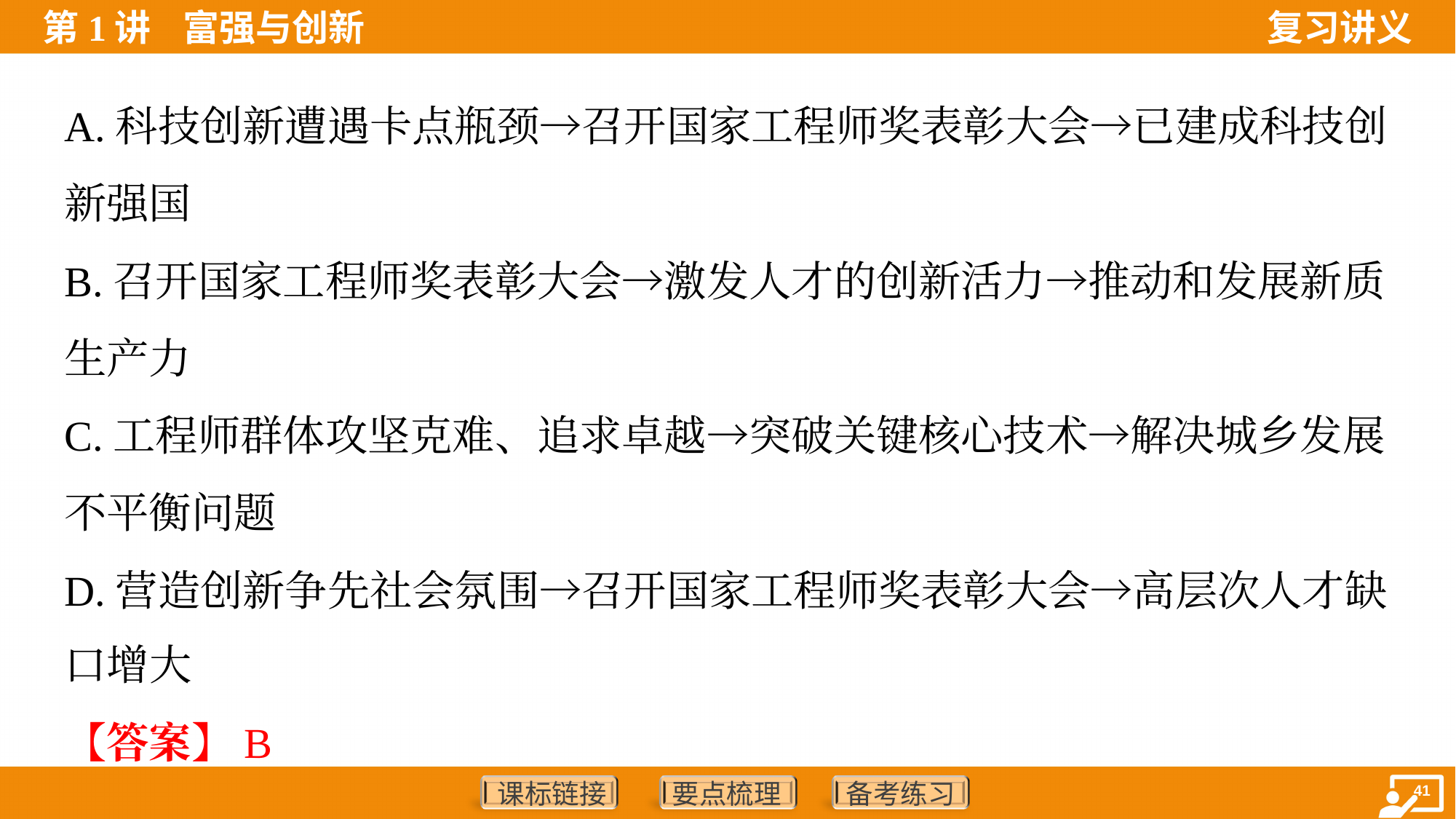

A.科技创新遭遇卡点瓶颈→召开国家工程师奖表彰大会→已建成科技创
新强国
B.召开国家工程师奖表彰大会→激发人才的创新活力→推动和发展新质
生产力
C.工程师群体攻坚克难、追求卓越→突破关键核心技术→解决城乡发展
不平衡问题
D.营造创新争先社会氛围→召开国家工程师奖表彰大会→高层次人才缺
口增大
【答案】B